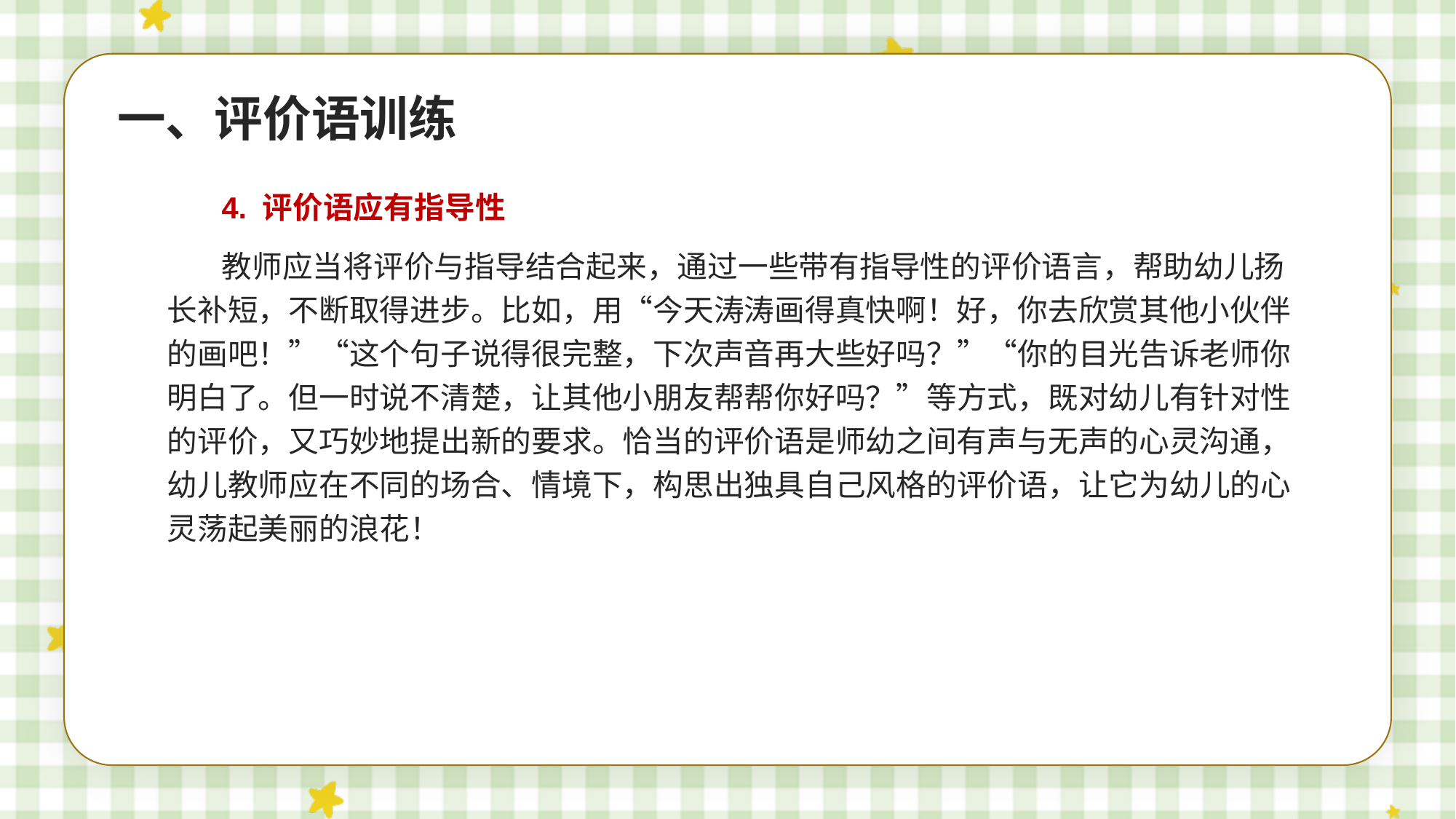

一、评价语训练
4. 评价语应有指导性
教师应当将评价与指导结合起来，通过一些带有指导性的评价语言，帮助幼儿扬长补短，不断取得进步。比如，用“今天涛涛画得真快啊！好，你去欣赏其他小伙伴的画吧！”“这个句子说得很完整，下次声音再大些好吗？”“你的目光告诉老师你明白了。但一时说不清楚，让其他小朋友帮帮你好吗？”等方式，既对幼儿有针对性的评价，又巧妙地提出新的要求。恰当的评价语是师幼之间有声与无声的心灵沟通，幼儿教师应在不同的场合、情境下，构思出独具自己风格的评价语，让它为幼儿的心灵荡起美丽的浪花！